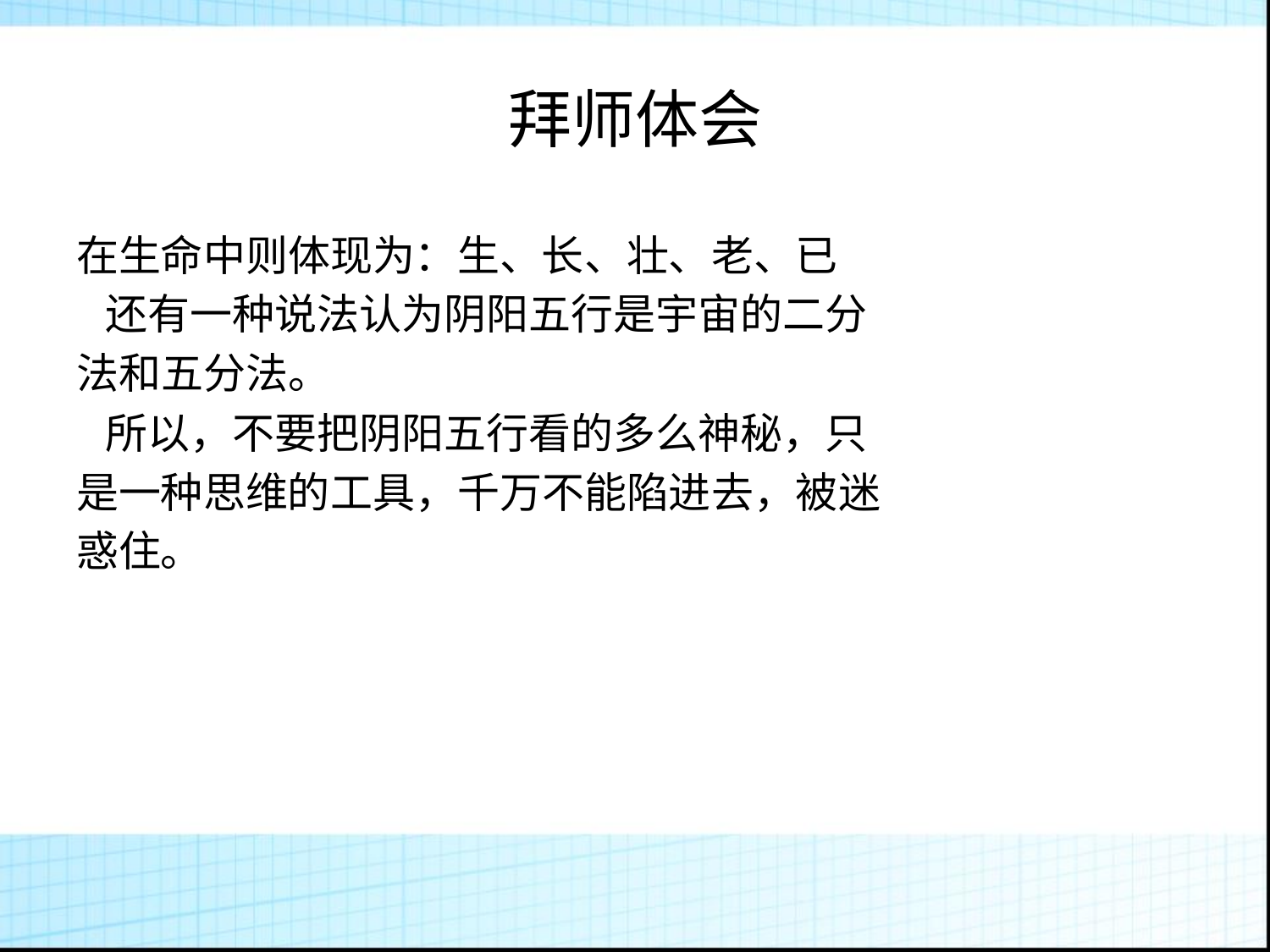

拜师体会
在生命中则体现为：生、长、壮、老、已
  还有一种说法认为阴阳五行是宇宙的二分
法和五分法。
  所以，不要把阴阳五行看的多么神秘，只
是一种思维的工具，千万不能陷进去，被迷
惑住。